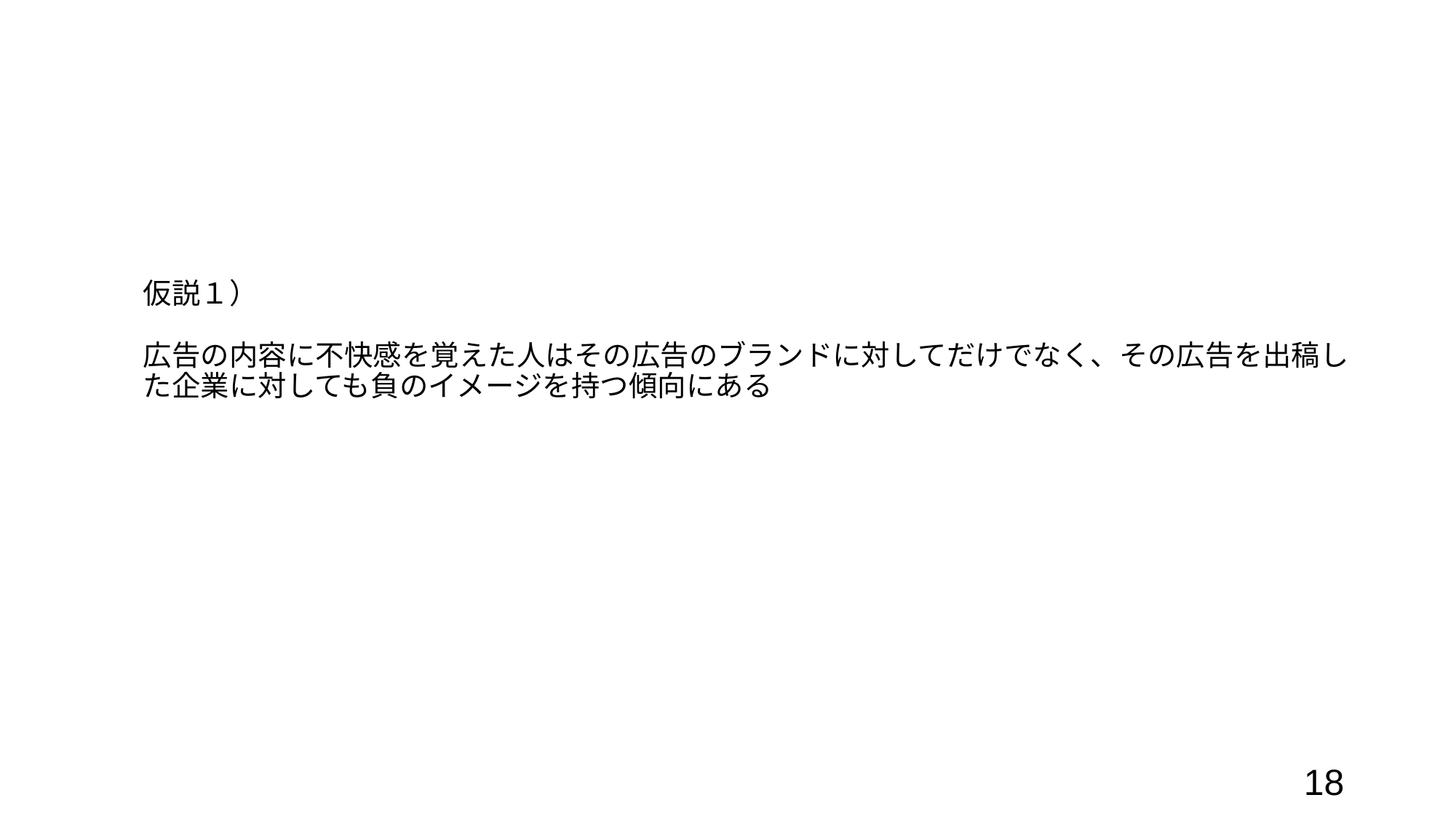

# 仮説１） 広告の内容に不快感を覚えた人はその広告のブランドに対してだけでなく、その広告を出稿した企業に対しても負のイメージを持つ傾向にある
18